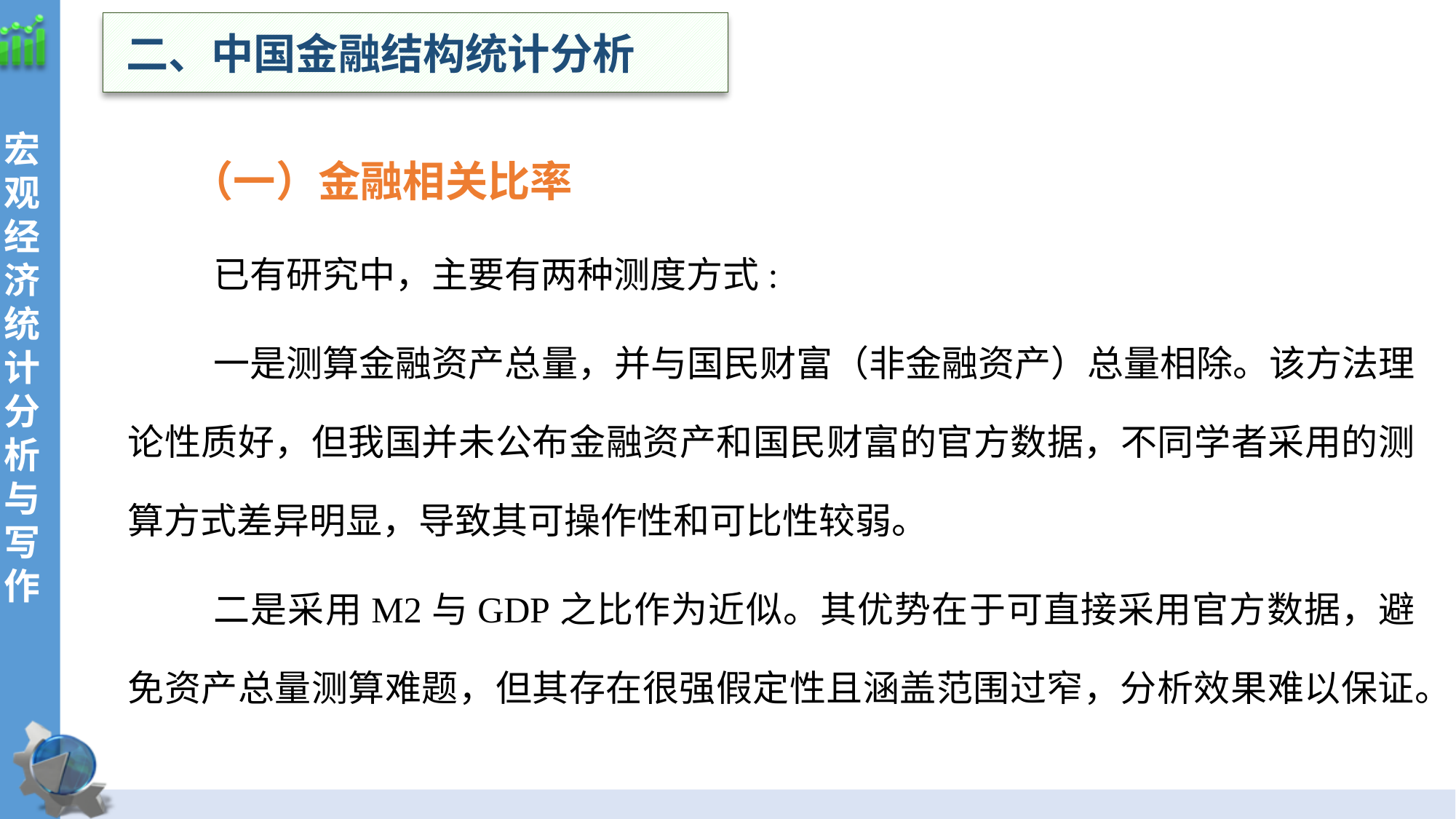

二、中国金融结构统计分析
   （一）金融相关比率
已有研究中，主要有两种测度方式:
一是测算金融资产总量，并与国民财富（非金融资产）总量相除。该方法理论性质好，但我国并未公布金融资产和国民财富的官方数据，不同学者采用的测算方式差异明显，导致其可操作性和可比性较弱。
二是采用M2与GDP之比作为近似。其优势在于可直接采用官方数据，避免资产总量测算难题，但其存在很强假定性且涵盖范围过窄，分析效果难以保证。